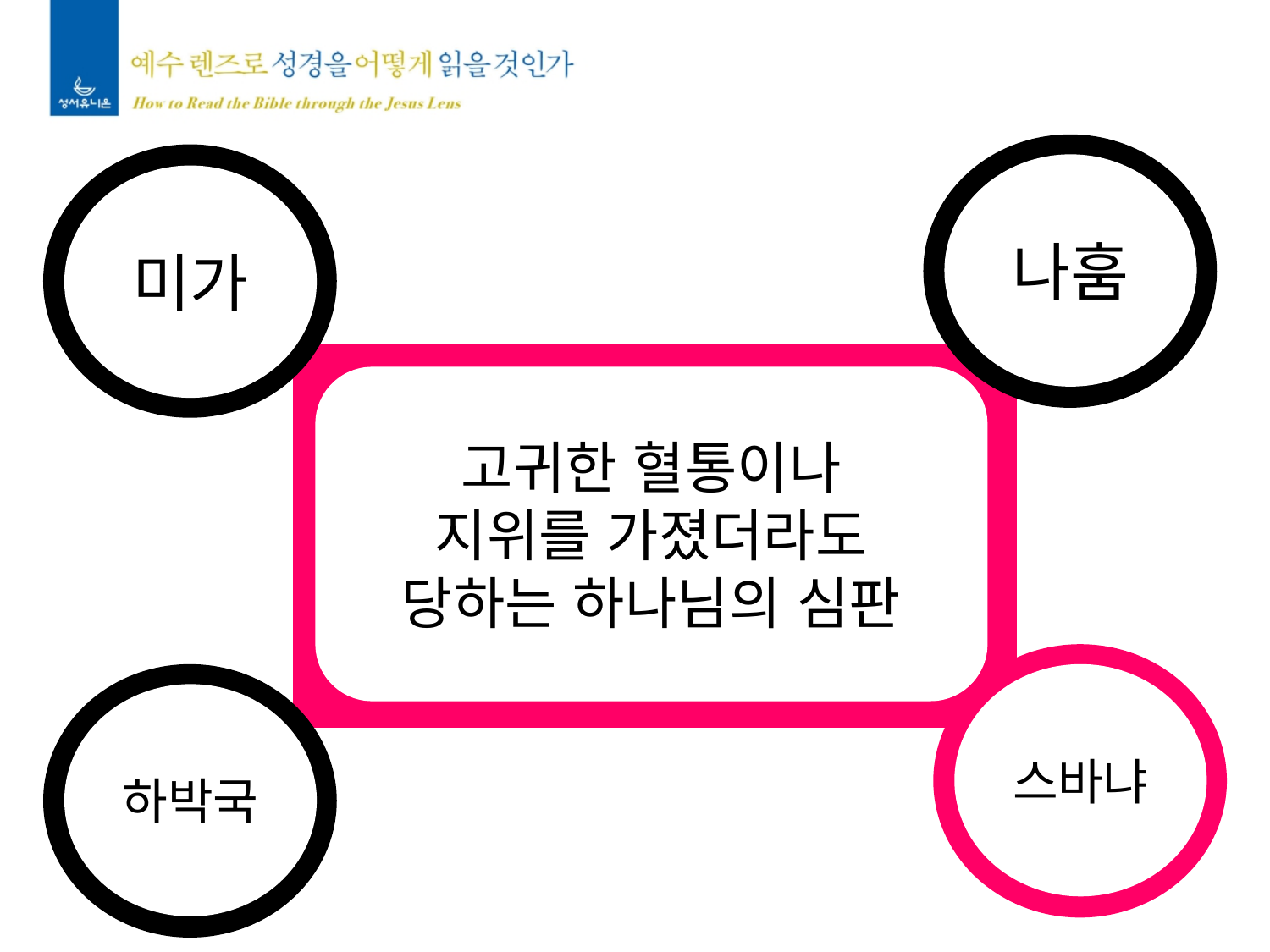

나훔
미가

고귀한 혈통이나
지위를 가졌더라도
당하는 하나님의 심판

스바냐
하박국